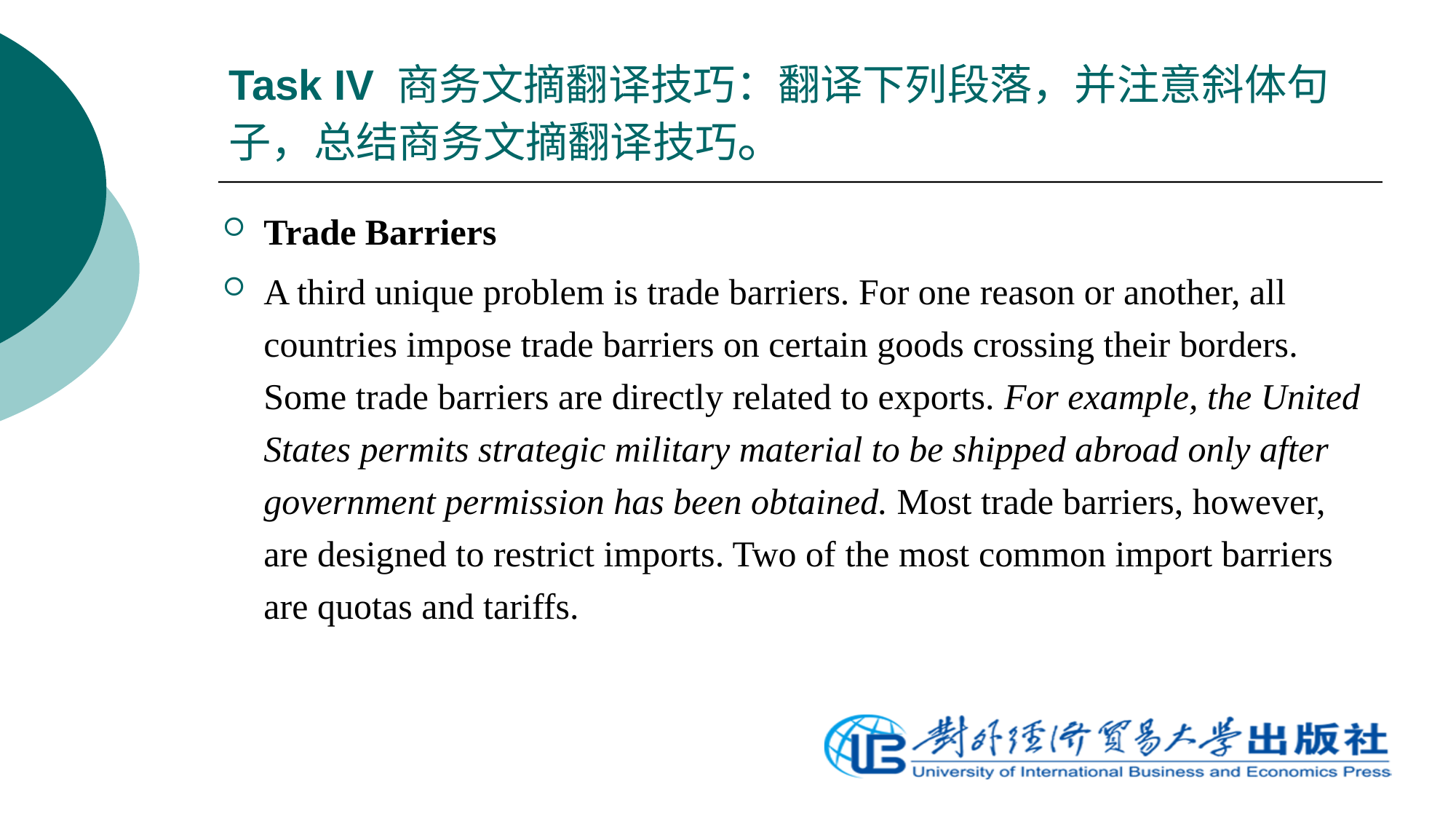

# Task IV 商务文摘翻译技巧：翻译下列段落，并注意斜体句子，总结商务文摘翻译技巧。
Trade Barriers
A third unique problem is trade barriers. For one reason or another, all countries impose trade barriers on certain goods crossing their borders. Some trade barriers are directly related to exports. For example, the United States permits strategic military material to be shipped abroad only after government permission has been obtained. Most trade barriers, however, are designed to restrict imports. Two of the most common import barriers are quotas and tariffs.